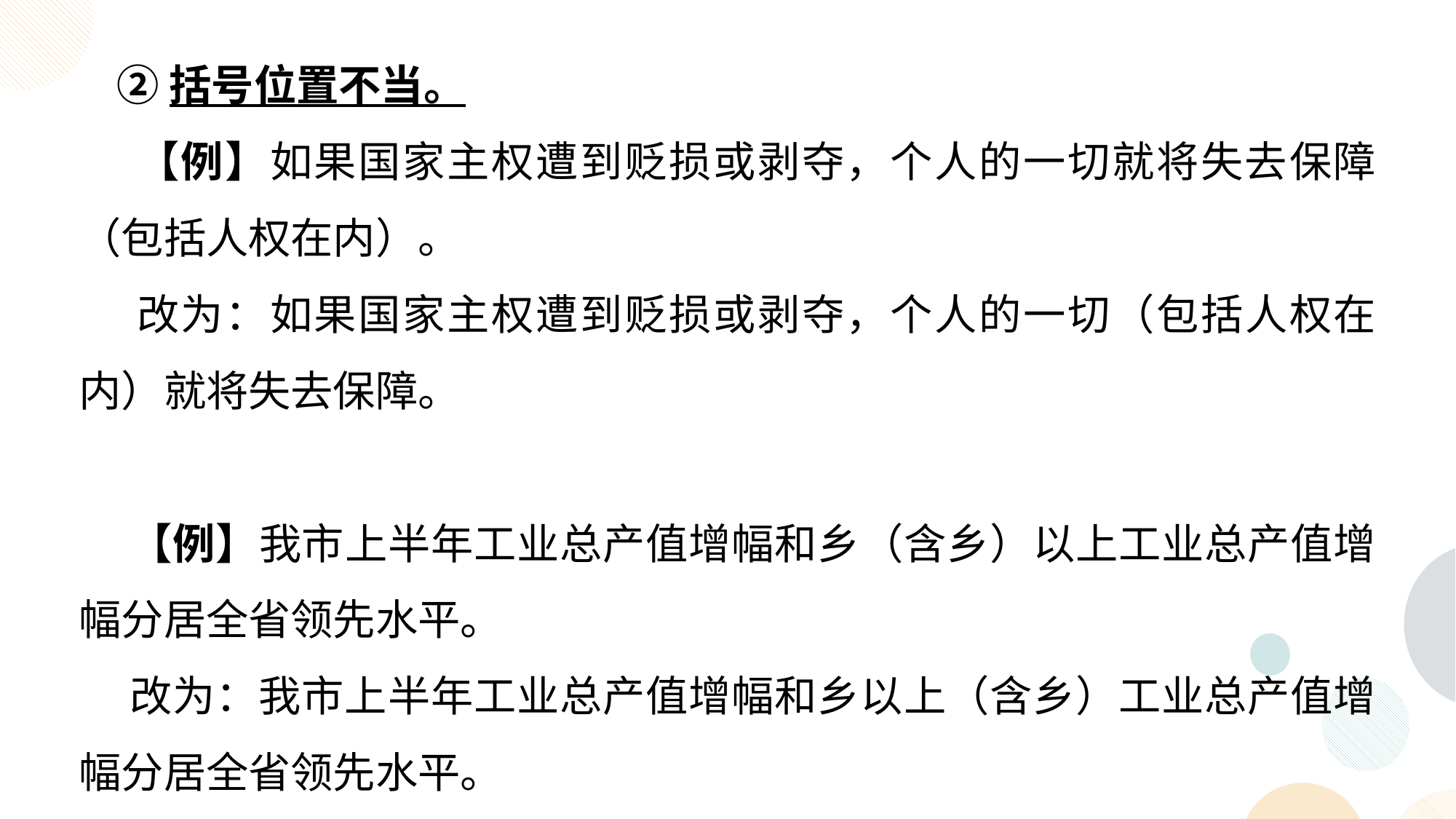

②括号位置不当。
    【例】如果国家主权遭到贬损或剥夺，个人的一切就将失去保障（包括人权在内）。
    改为：如果国家主权遭到贬损或剥夺，个人的一切（包括人权在内）就将失去保障。

    【例】我市上半年工业总产值增幅和乡（含乡）以上工业总产值增幅分居全省领先水平。
    改为：我市上半年工业总产值增幅和乡以上（含乡）工业总产值增幅分居全省领先水平。